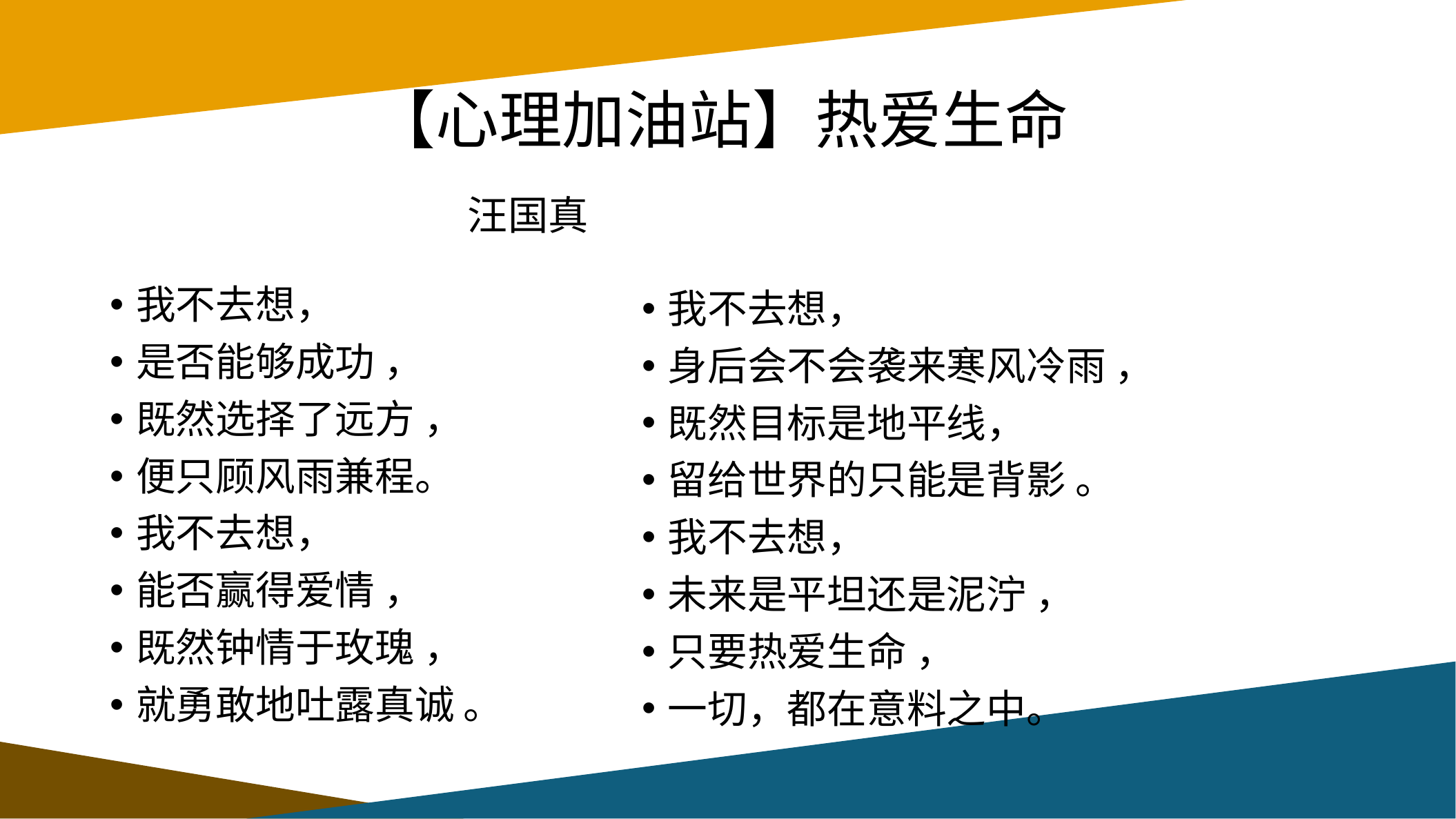

# 【心理加油站】热爱生命
汪国真

我不去想，
是否能够成功 ，
既然选择了远方 ，
便只顾风雨兼程。
我不去想，
能否赢得爱情 ，
既然钟情于玫瑰 ，
就勇敢地吐露真诚 。

我不去想，
身后会不会袭来寒风冷雨 ，
既然目标是地平线，
留给世界的只能是背影 。
我不去想，
未来是平坦还是泥泞 ，
只要热爱生命 ，
一切，都在意料之中。